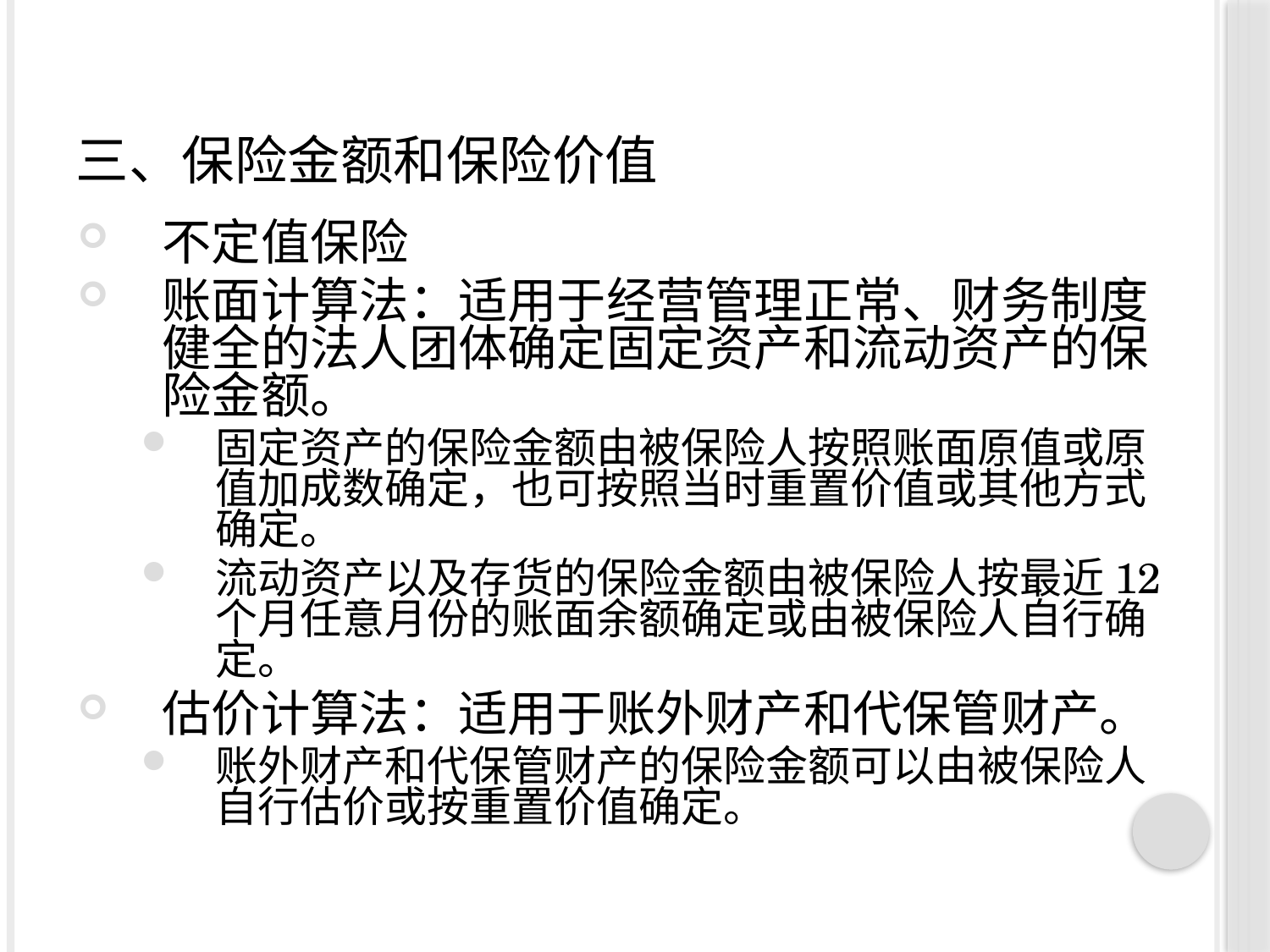

# 三、保险金额和保险价值
不定值保险
账面计算法：适用于经营管理正常、财务制度健全的法人团体确定固定资产和流动资产的保险金额。
固定资产的保险金额由被保险人按照账面原值或原值加成数确定，也可按照当时重置价值或其他方式确定。
流动资产以及存货的保险金额由被保险人按最近12个月任意月份的账面余额确定或由被保险人自行确定。
估价计算法：适用于账外财产和代保管财产。
账外财产和代保管财产的保险金额可以由被保险人自行估价或按重置价值确定。